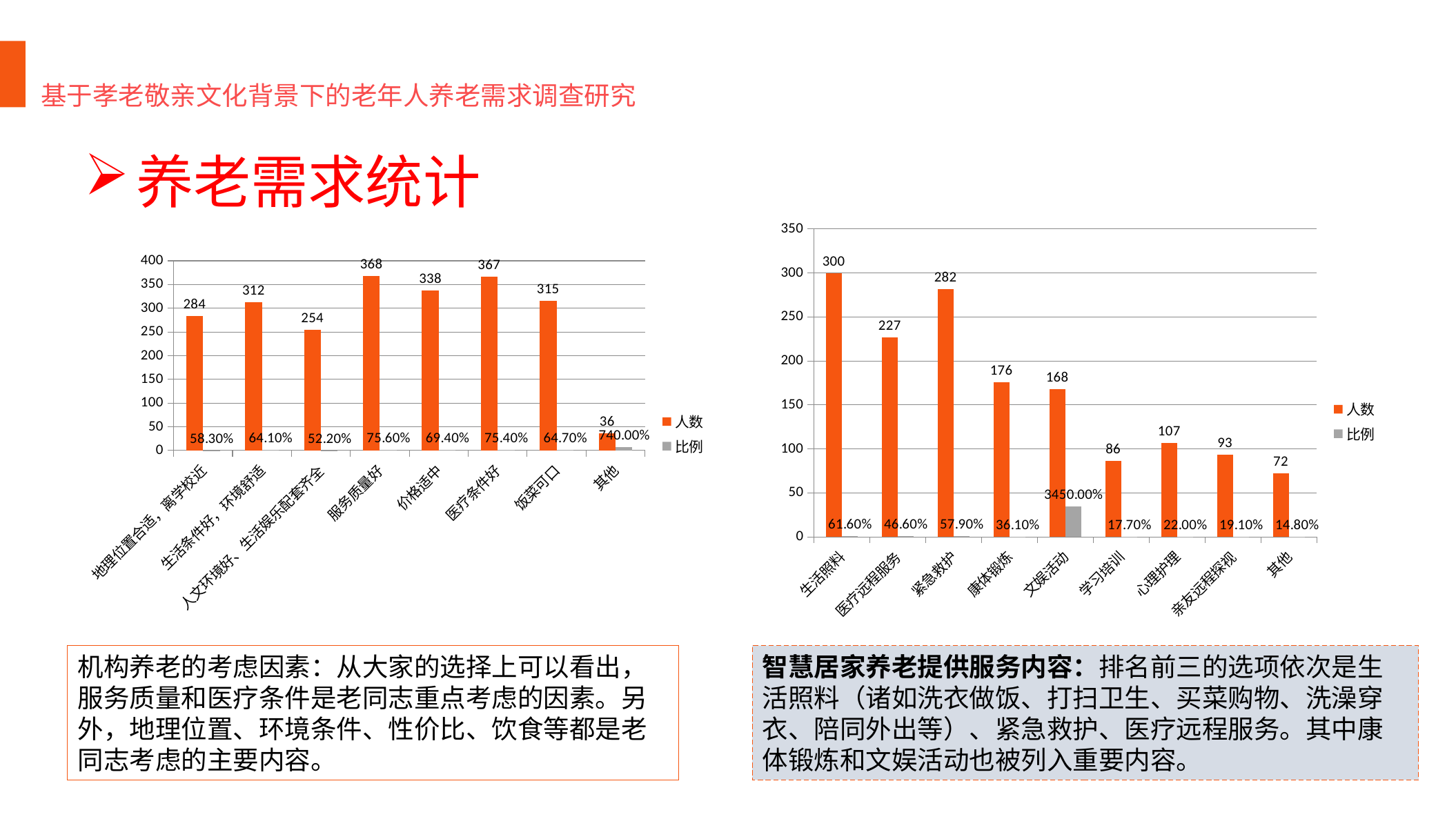

基于孝老敬亲文化背景下的老年人养老需求调查研究
养老需求统计

### Chart

| Category | 人数 | 比例 |
|---|---|---|
| 生活照料 | 300.0 | 0.616 |
| 医疗远程服务 | 227.0 | 0.466 |
| 紧急救护 | 282.0 | 0.579 |
| 康体锻炼 | 176.0 | 0.361 |
| 文娱活动 | 168.0 | 34.5 |
| 学习培训 | 86.0 | 0.177 |
| 心理护理 | 107.0 | 0.22 |
| 亲友远程探视 | 93.0 | 0.191 |
| 其他 | 72.0 | 0.148 |

### Chart

| Category | 人数 | 比例 |
|---|---|---|
| 地理位置合适，离学校近 | 284.0 | 0.583 |
| 生活条件好，环境舒适 | 312.0 | 0.641 |
| 人文环境好、生活娱乐配套齐全 | 254.0 | 0.522 |
| 服务质量好 | 368.0 | 0.756 |
| 价格适中 | 338.0 | 0.694 |
| 医疗条件好 | 367.0 | 0.754 |
| 饭菜可口 | 315.0 | 0.647 |
| 其他 | 36.0 | 7.4 |
机构养老的考虑因素：从大家的选择上可以看出，服务质量和医疗条件是老同志重点考虑的因素。另外，地理位置、环境条件、性价比、饮食等都是老同志考虑的主要内容。
智慧居家养老提供服务内容：排名前三的选项依次是生活照料（诸如洗衣做饭、打扫卫生、买菜购物、洗澡穿衣、陪同外出等）、紧急救护、医疗远程服务。其中康体锻炼和文娱活动也被列入重要内容。